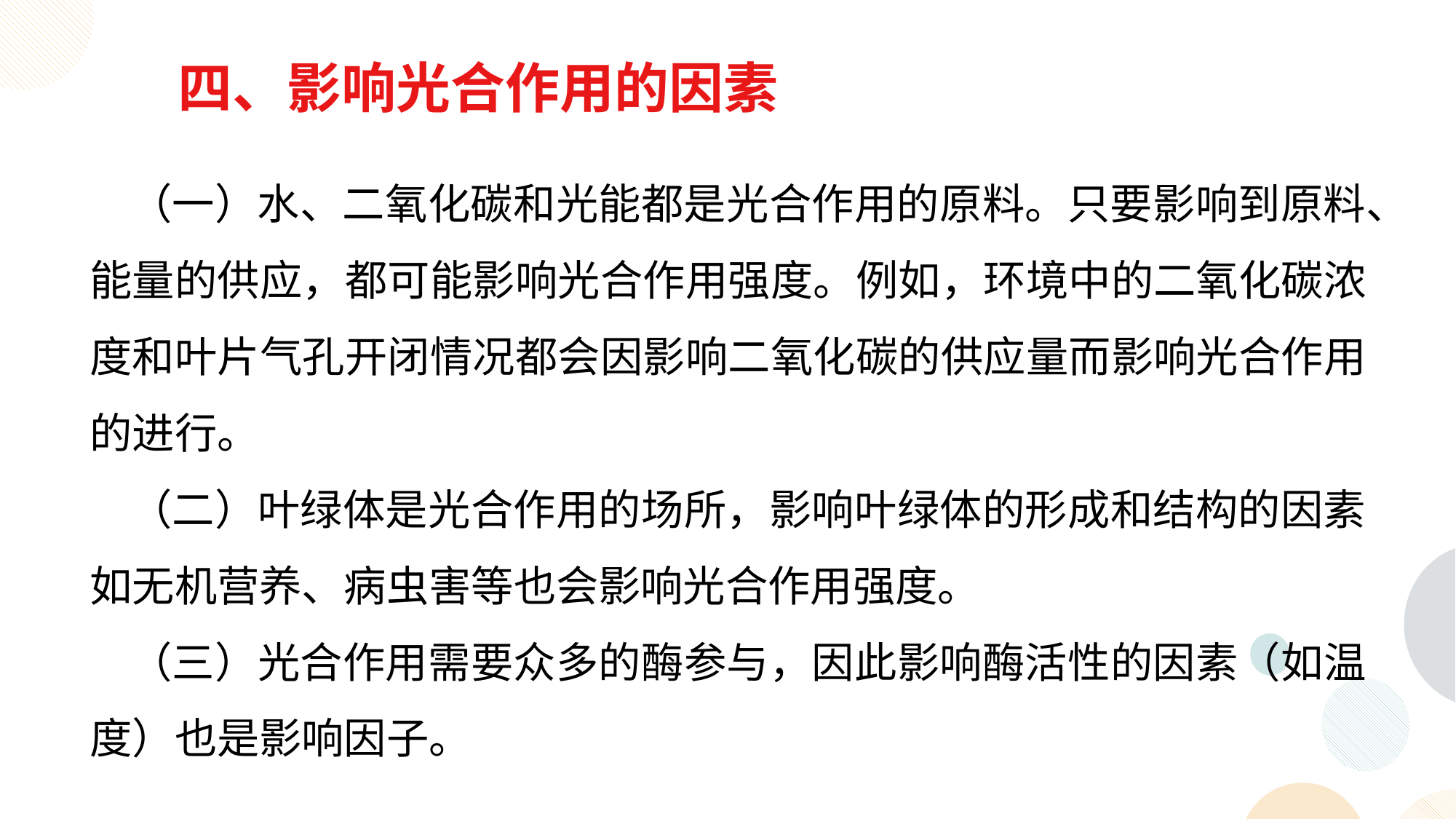

四、影响光合作用的因素
   （一）水、二氧化碳和光能都是光合作用的原料。只要影响到原料、能量的供应，都可能影响光合作用强度。例如，环境中的二氧化碳浓度和叶片气孔开闭情况都会因影响二氧化碳的供应量而影响光合作用的进行。
   （二）叶绿体是光合作用的场所，影响叶绿体的形成和结构的因素如无机营养、病虫害等也会影响光合作用强度。
   （三）光合作用需要众多的酶参与，因此影响酶活性的因素（如温度）也是影响因子。